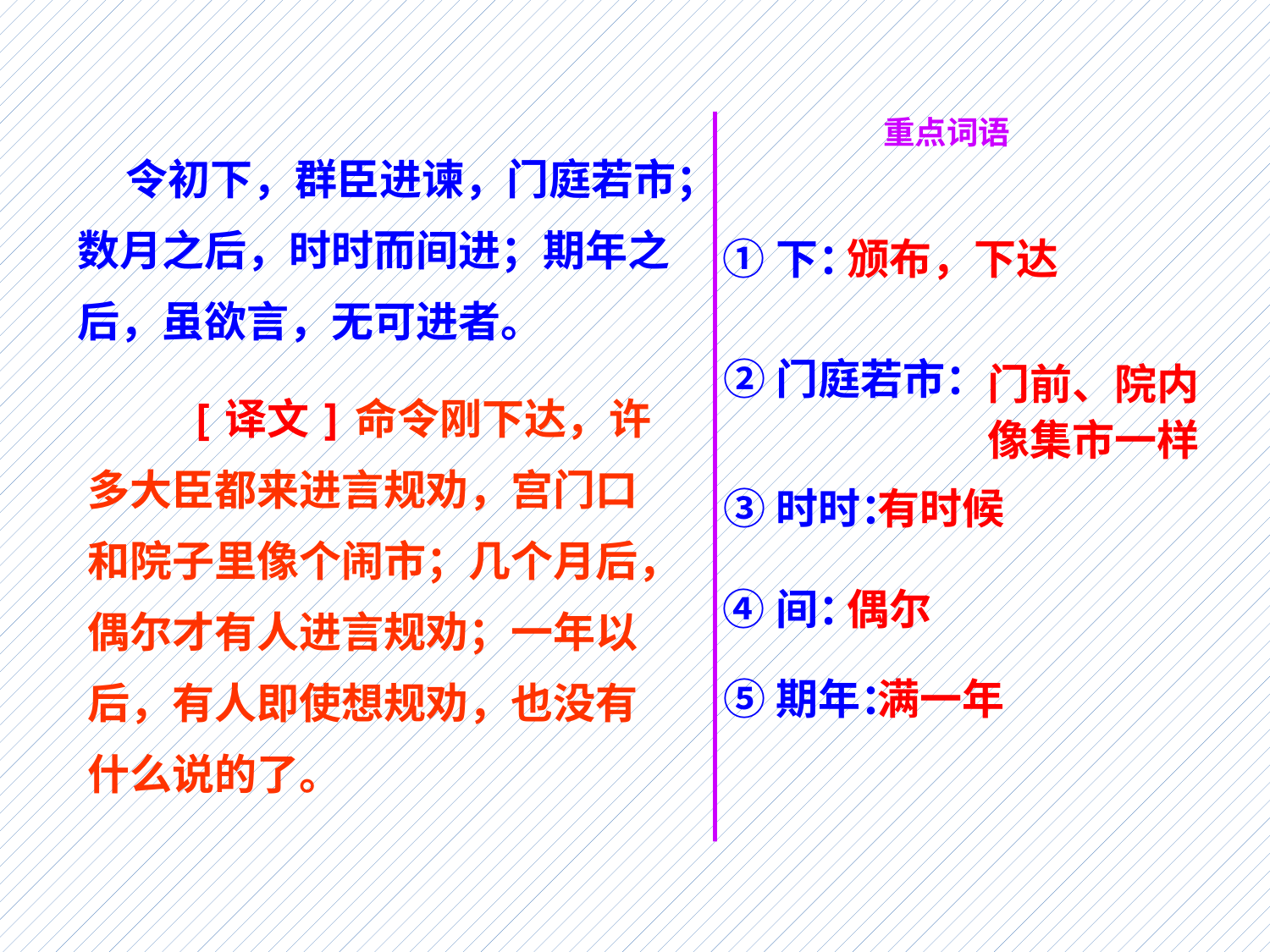

重点词语

    令初下，群臣进谏，门庭若市；数月之后，时时而间进；期年之后，虽欲言，无可进者。
①下：
颁布，下达
②门庭若市：
门前、院内像集市一样
    [译文]命令刚下达，许多大臣都来进言规劝，宫门口和院子里像个闹市；几个月后，偶尔才有人进言规劝；一年以后，有人即使想规劝，也没有什么说的了。
③时时：
有时候
④间：
偶尔
⑤期年：
满一年